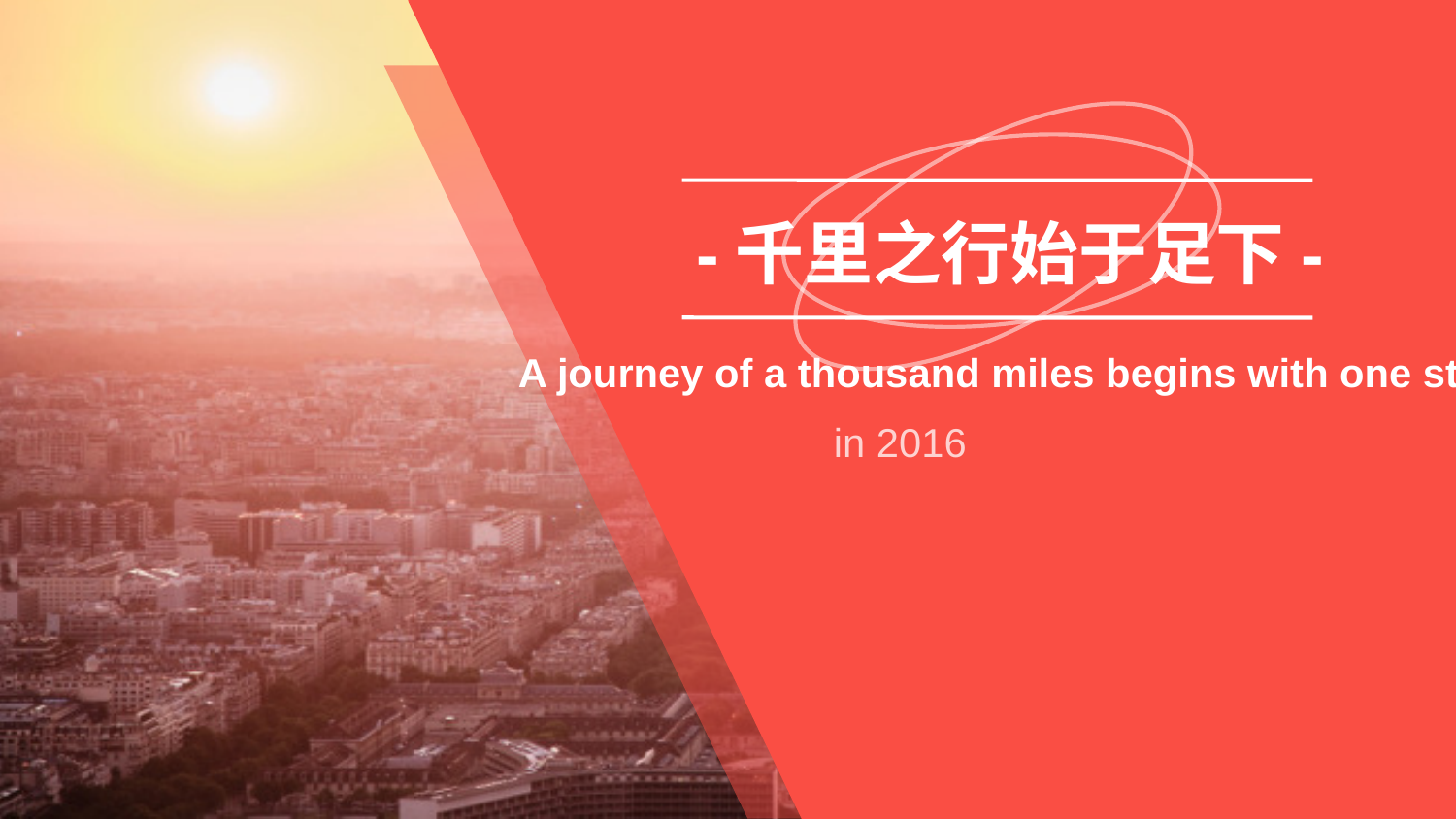

-千里之行始于足下-
A journey of a thousand miles begins with one step
in 2016